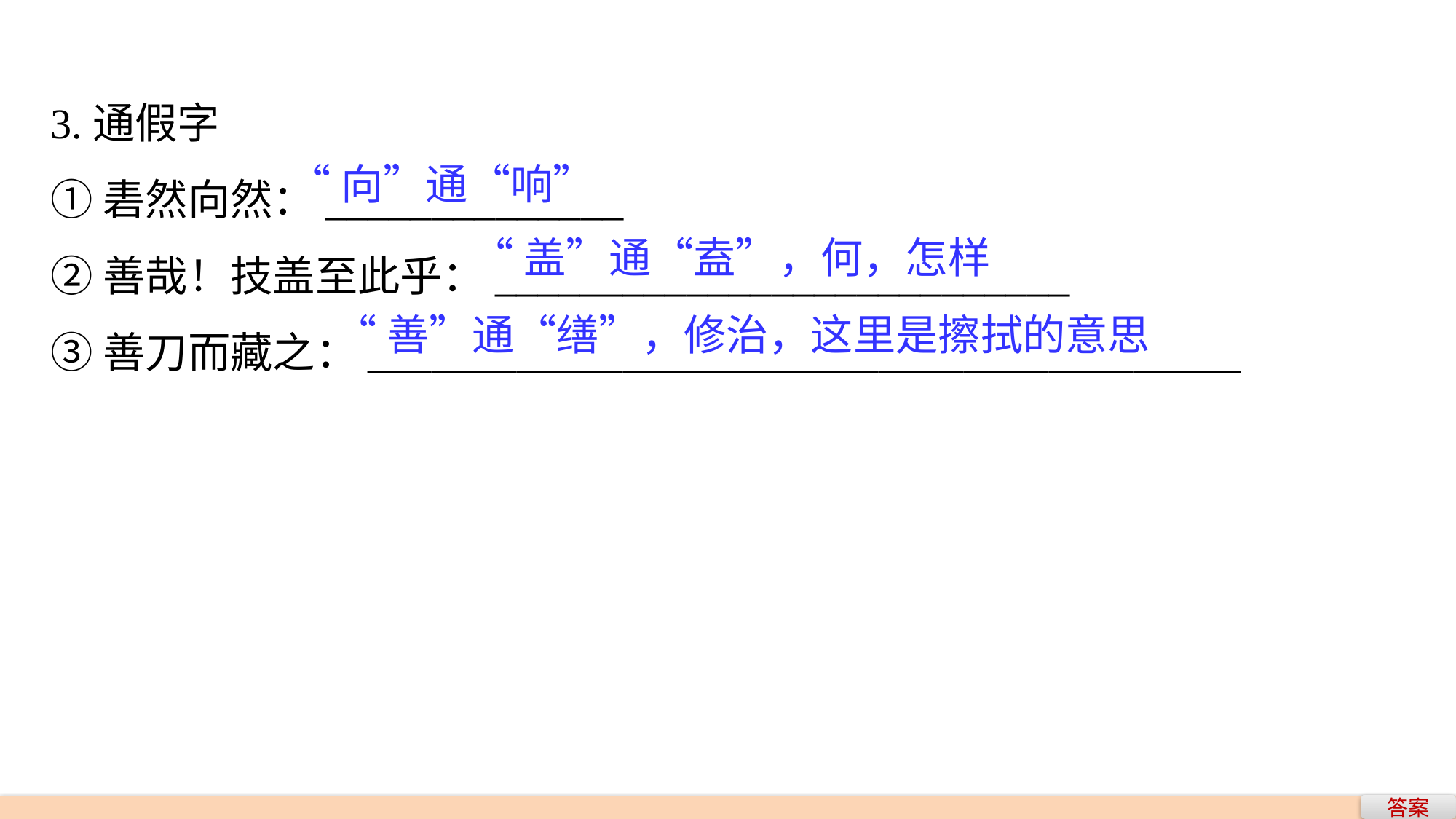

3.通假字
①砉然向然：______________
②善哉！技盖至此乎：___________________________
③善刀而藏之：_________________________________________
“向”通“响”
“盖”通“盍”，何，怎样
“善”通“缮”，修治，这里是擦拭的意思
答案